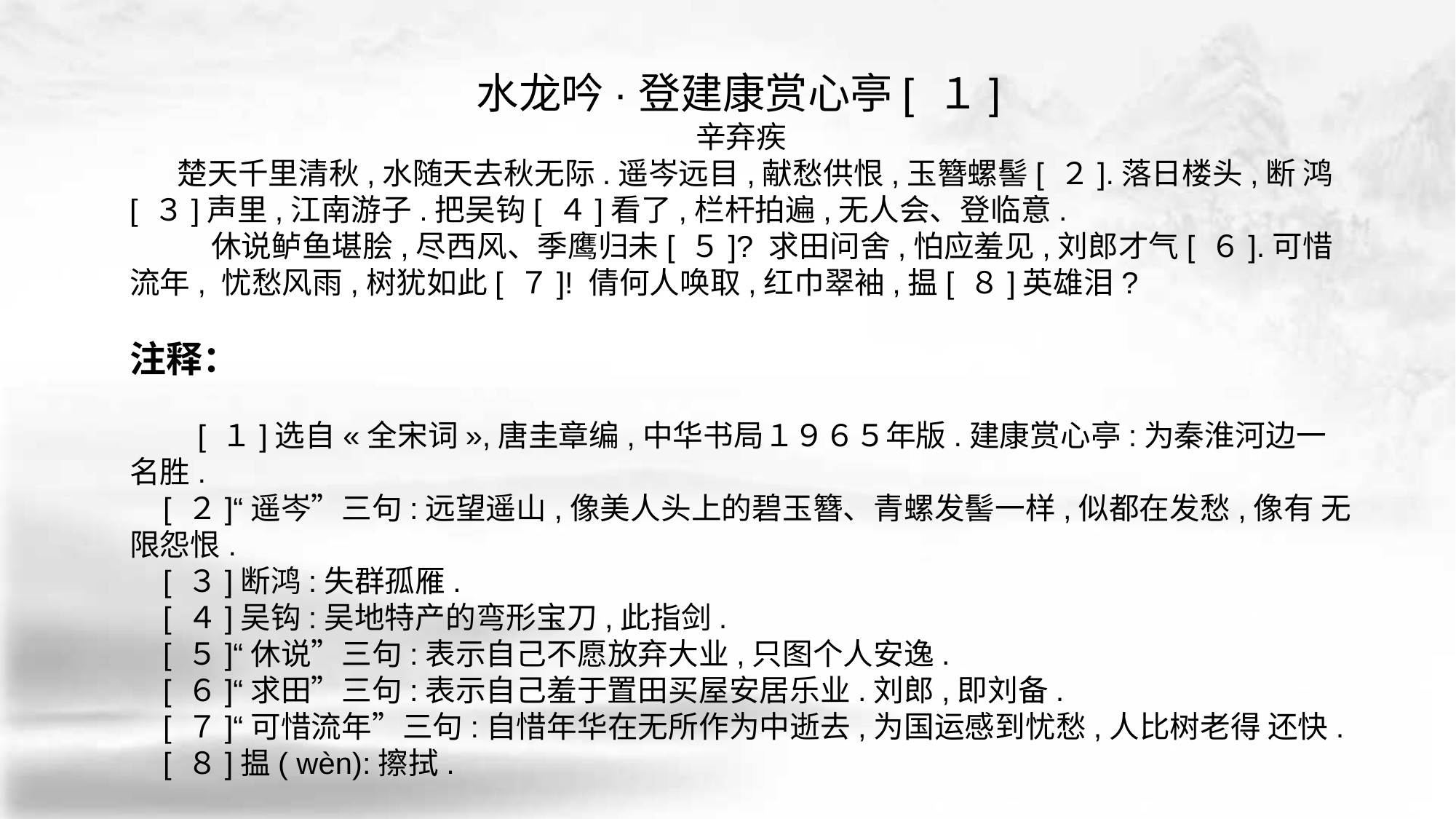

水龙吟·登建康赏心亭[ １]
辛弃疾
      楚天千里清秋,水随天去秋无际.遥岑远目,献愁供恨,玉簪螺髻[ ２].落日楼头,断 鸿[ ３]声里,江南游子.把吴钩[ ４]看了,栏杆拍遍,无人会、登临意.
           休说鲈鱼堪脍,尽西风、季鹰归未[ ５]? 求田问舍,怕应羞见,刘郎才气[ ６].可惜流年, 忧愁风雨,树犹如此[ ７]! 倩何人唤取,红巾翠袖,揾[ ８]英雄泪?

注释：

　　[ １]选自«全宋词»,唐圭章编,中华书局１９６５年版.建康赏心亭:为秦淮河边一 名胜.
    [ ２]“遥岑”三句:远望遥山,像美人头上的碧玉簪、青螺发髻一样,似都在发愁,像有 无限怨恨.
    [ ３]断鸿:失群孤雁.
    [ ４]吴钩:吴地特产的弯形宝刀,此指剑.
    [ ５]“休说”三句:表示自己不愿放弃大业,只图个人安逸.
    [ ６]“求田”三句:表示自己羞于置田买屋安居乐业.刘郎,即刘备.
    [ ７]“可惜流年”三句:自惜年华在无所作为中逝去,为国运感到忧愁,人比树老得 还快.
    [ ８]揾( wèn):擦拭.